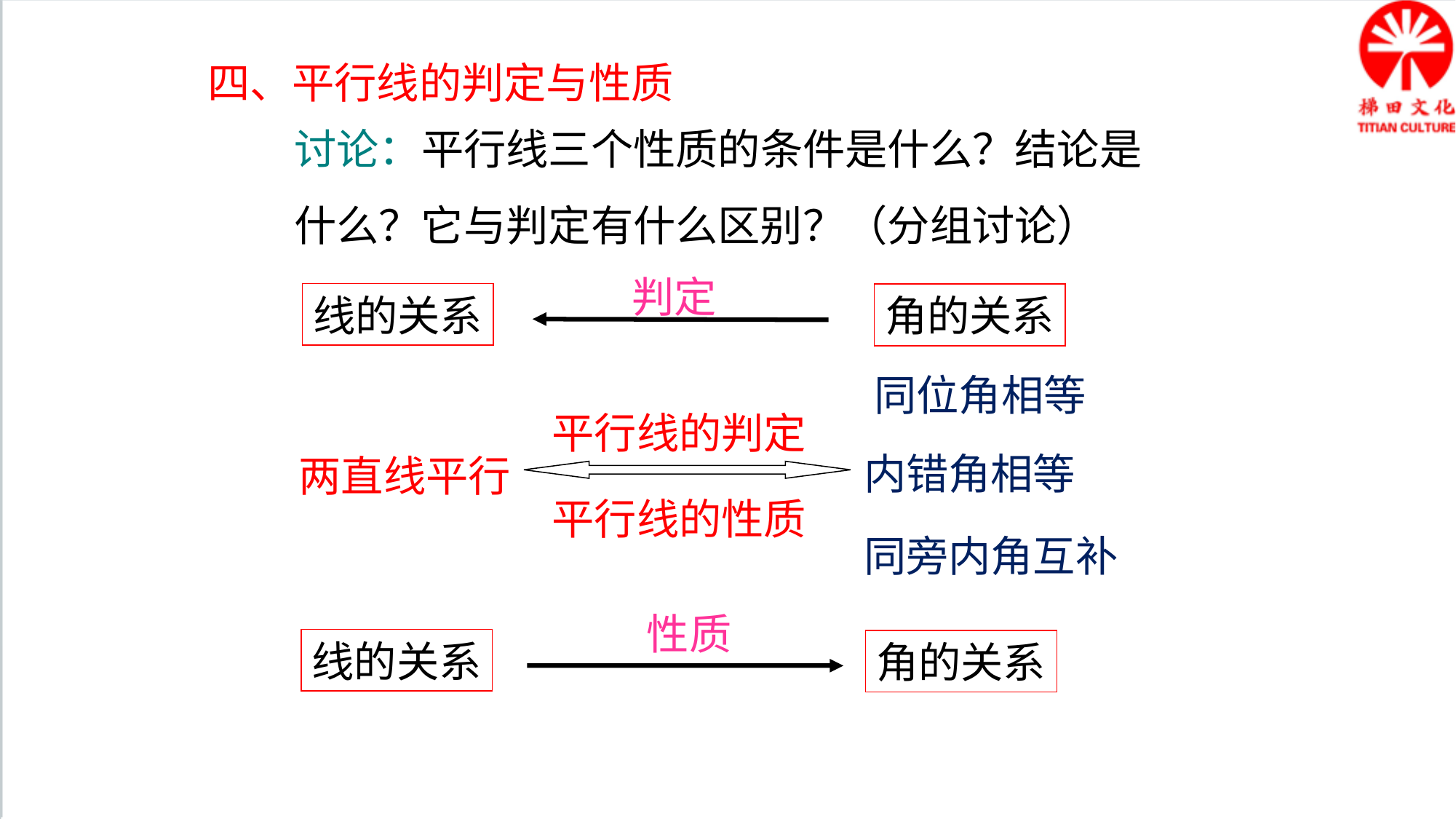

四、平行线的判定与性质
讨论：平行线三个性质的条件是什么？结论是什么？它与判定有什么区别？（分组讨论）
判定
线的关系
角的关系

 同位角相等
平行线的判定
内错角相等
两直线平行

平行线的性质
同旁内角互补
性质
线的关系
角的关系